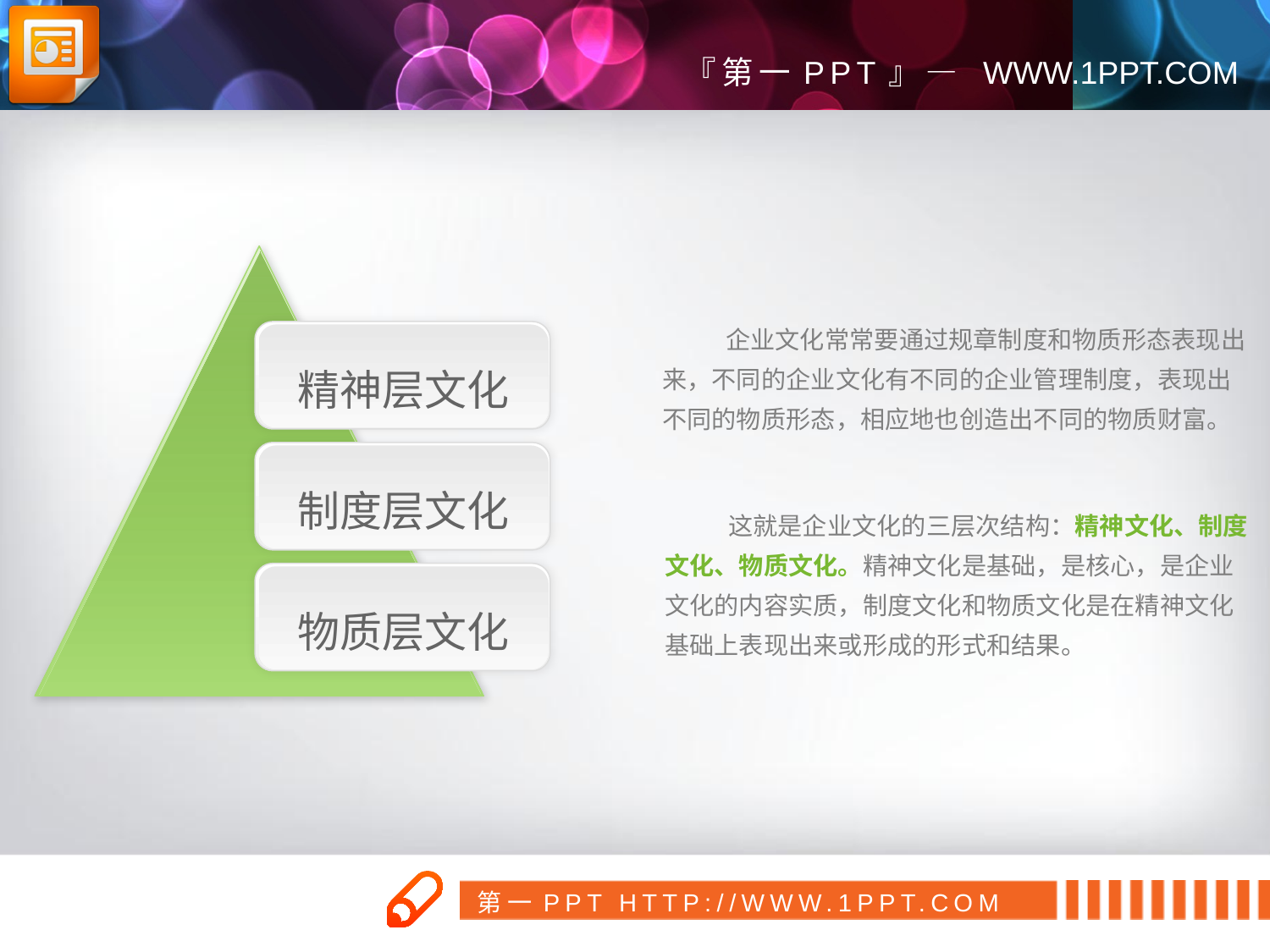

企业文化常常要通过规章制度和物质形态表现出来，不同的企业文化有不同的企业管理制度，表现出不同的物质形态，相应地也创造出不同的物质财富。

精神层文化

制度层文化
这就是企业文化的三层次结构：精神文化、制度文化、物质文化。精神文化是基础，是核心，是企业文化的内容实质，制度文化和物质文化是在精神文化基础上表现出来或形成的形式和结果。

物质层文化